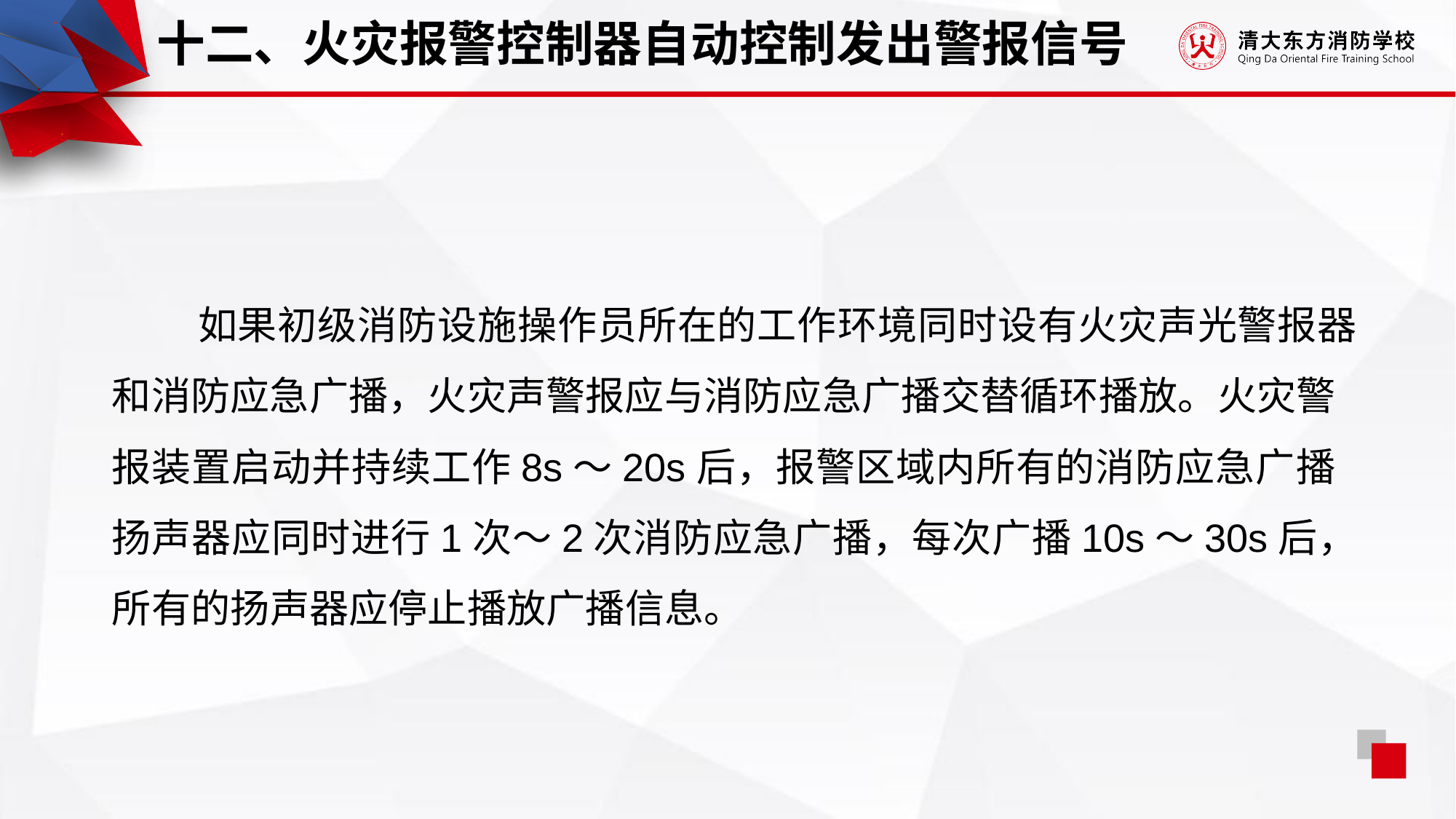

十二、火灾报警控制器自动控制发出警报信号

如果初级消防设施操作员所在的工作环境同时设有火灾声光警报器和消防应急广播，火灾声警报应与消防应急广播交替循环播放。火灾警报装置启动并持续工作8s～20s后，报警区域内所有的消防应急广播扬声器应同时进行1次～2次消防应急广播，每次广播10s～30s后，所有的扬声器应停止播放广播信息。